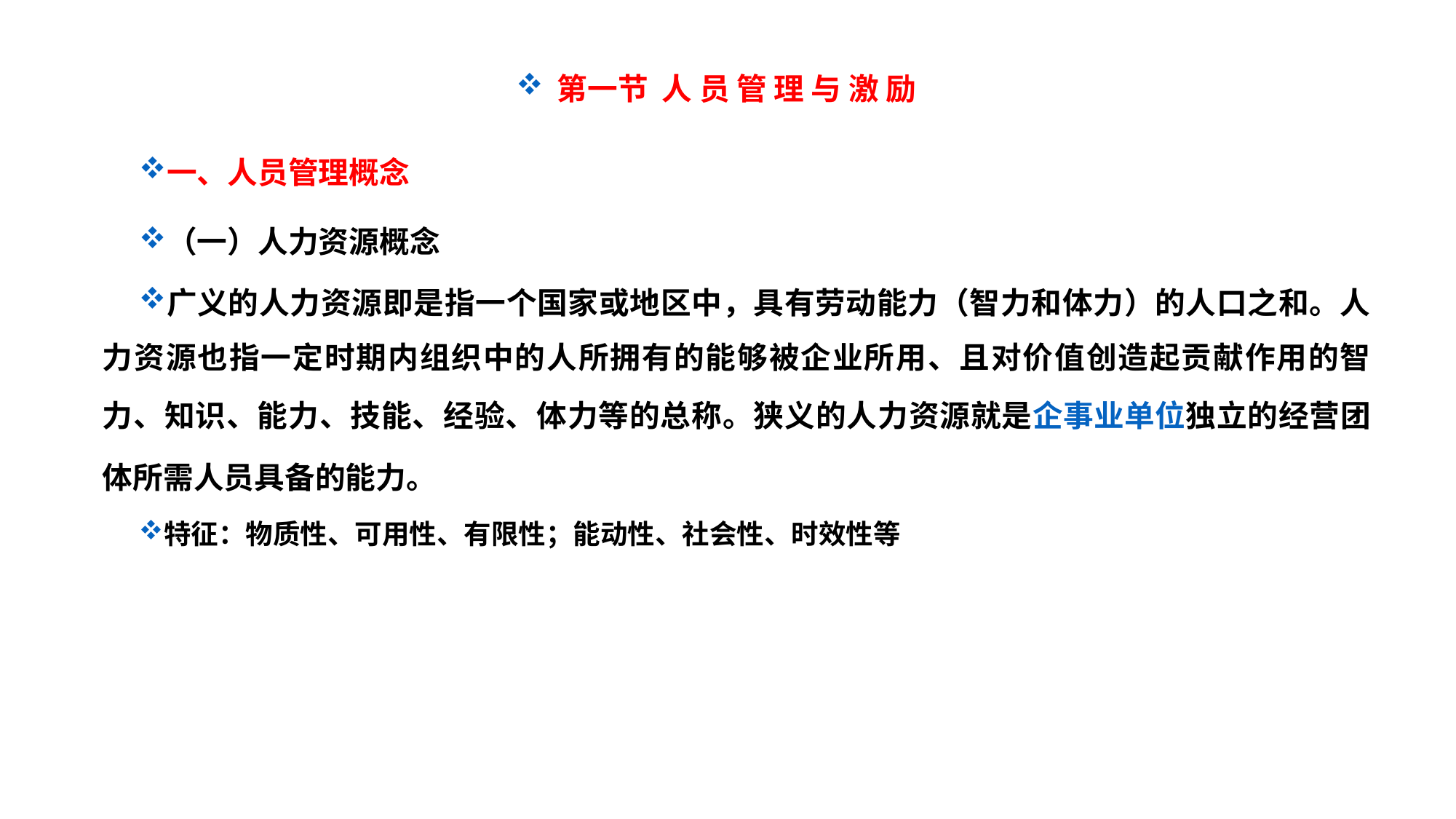

第一节  人 员 管 理 与 激 励
一、人员管理概念
（一）人力资源概念
广义的人力资源即是指一个国家或地区中，具有劳动能力（智力和体力）的人口之和。人力资源也指一定时期内组织中的人所拥有的能够被企业所用、且对价值创造起贡献作用的智力、知识、能力、技能、经验、体力等的总称。狭义的人力资源就是企事业单位独立的经营团体所需人员具备的能力。
特征：物质性、可用性、有限性；能动性、社会性、时效性等

2